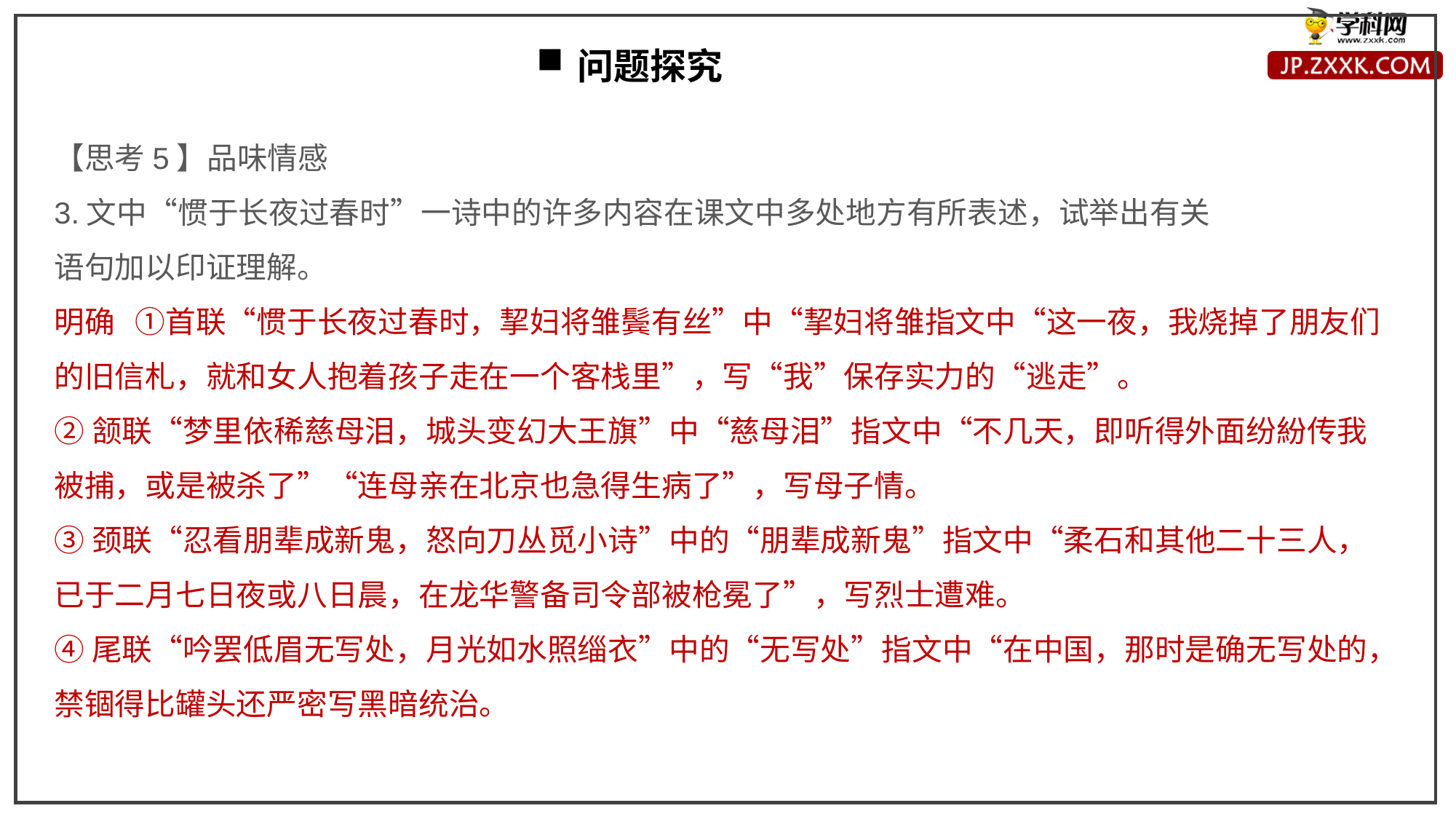

问题探究
【思考5】品味情感
3.文中“惯于长夜过春时”一诗中的许多内容在课文中多处地方有所表述，试举出有关
语句加以印证理解。
明确   ①首联“惯于长夜过春时，挈妇将雏鬓有丝”中“挈妇将雏指文中“这一夜，我烧掉了朋友们的旧信札，就和女人抱着孩子走在一个客栈里”，写“我”保存实力的“逃走”。
②颔联“梦里依稀慈母泪，城头变幻大王旗”中“慈母泪”指文中“不几天，即听得外面纷紛传我被捕，或是被杀了”“连母亲在北京也急得生病了”，写母子情。
③颈联“忍看朋辈成新鬼，怒向刀丛觅小诗”中的“朋辈成新鬼”指文中“柔石和其他二十三人，已于二月七日夜或八日晨，在龙华警备司令部被枪冕了”，写烈士遭难。
④尾联“吟罢低眉无写处，月光如水照缁衣”中的“无写处”指文中“在中国，那时是确无写处的，禁锢得比罐头还严密写黑暗统治。